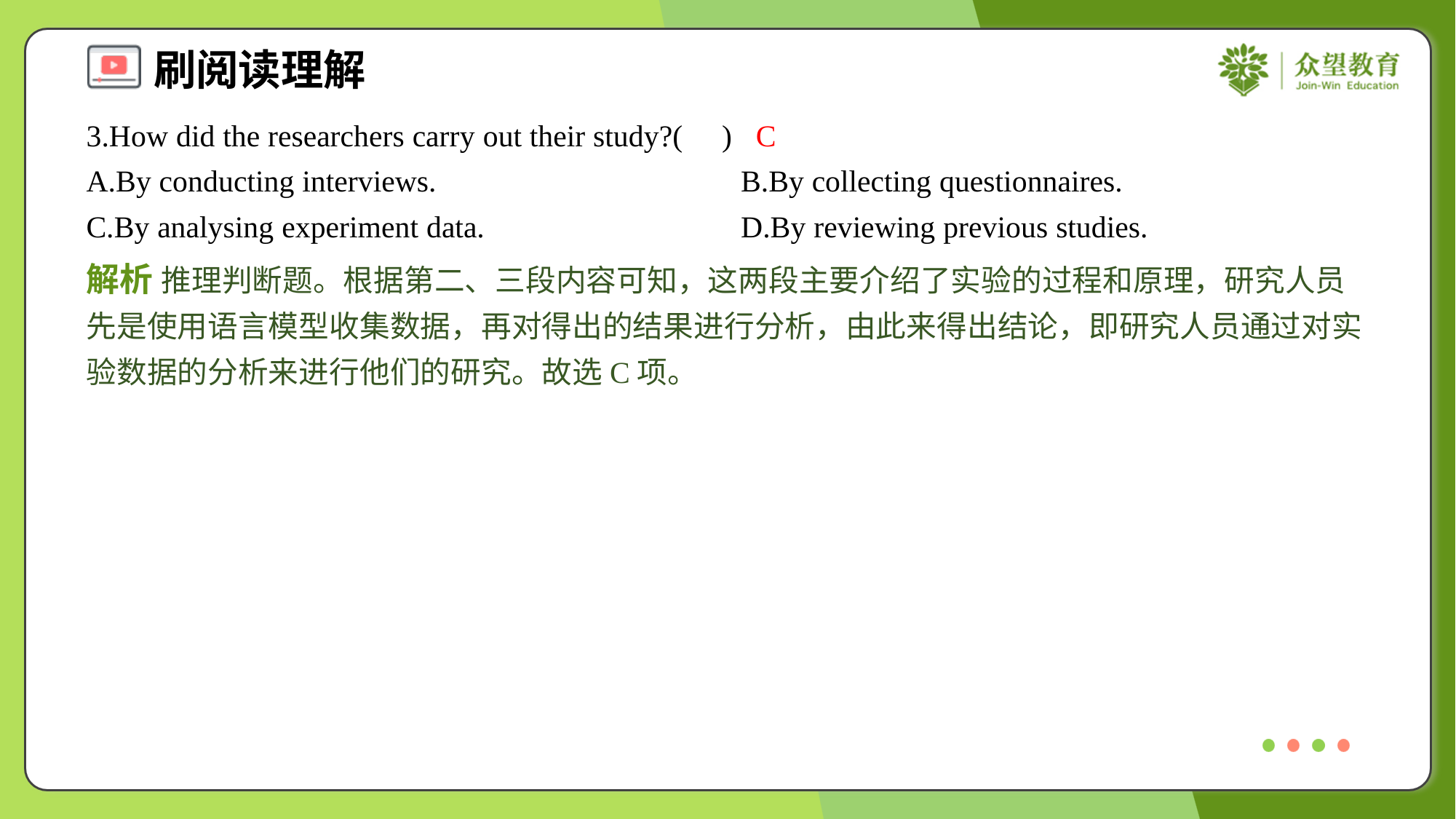

3.How did the researchers carry out their study?(     )
C
A.By conducting interviews.	B.By collecting questionnaires.
C.By analysing experiment data.	D.By reviewing previous studies.
解析 推理判断题。根据第二、三段内容可知，这两段主要介绍了实验的过程和原理，研究人员先是使用语言模型收集数据，再对得出的结果进行分析，由此来得出结论，即研究人员通过对实验数据的分析来进行他们的研究。故选C项。